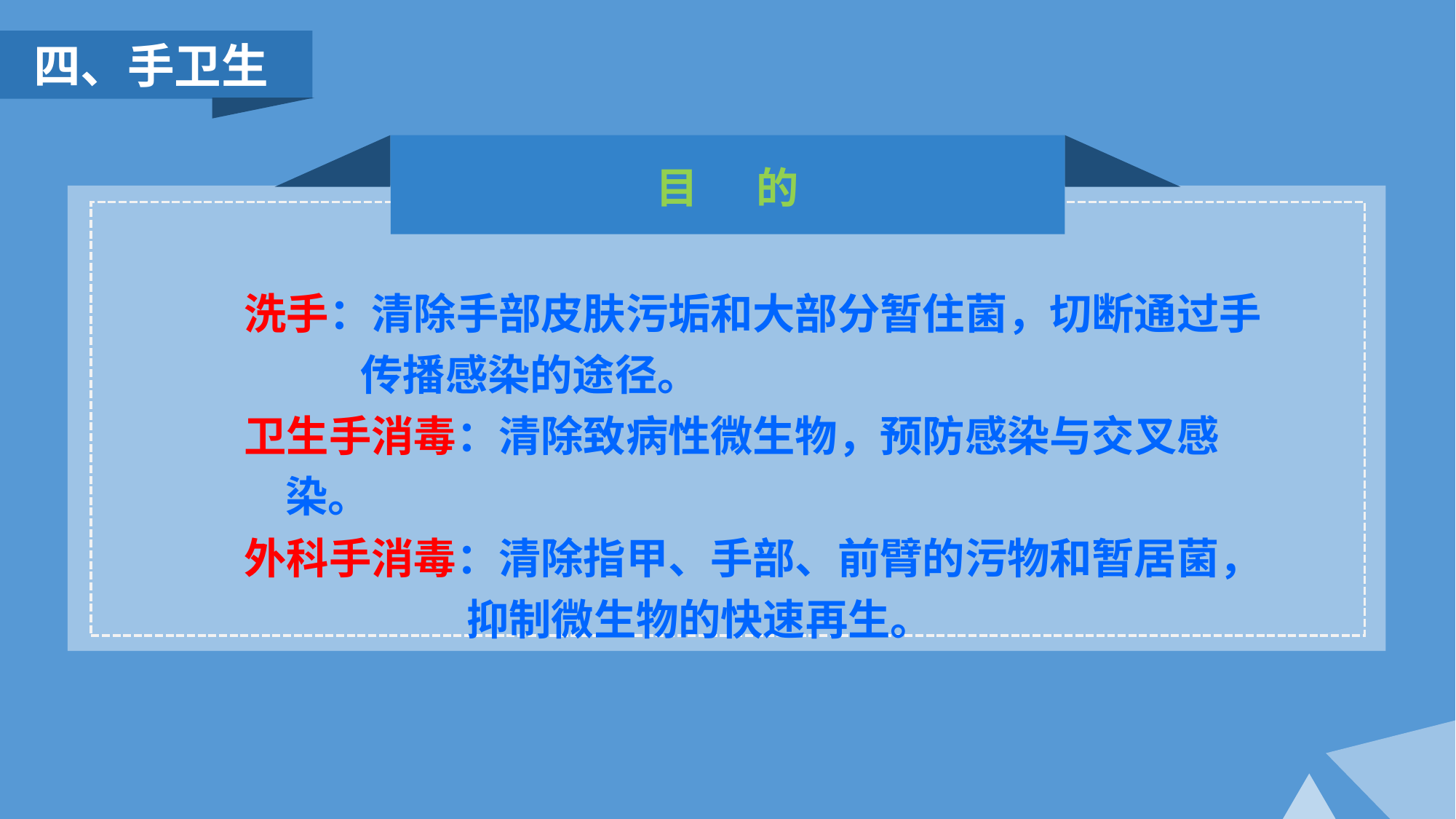

四、手卫生

目      的

洗手：清除手部皮肤污垢和大部分暂住菌，切断通过手
           传播感染的途径。
卫生手消毒：清除致病性微生物，预防感染与交叉感染。
外科手消毒：清除指甲、手部、前臂的污物和暂居菌，
                      抑制微生物的快速再生。